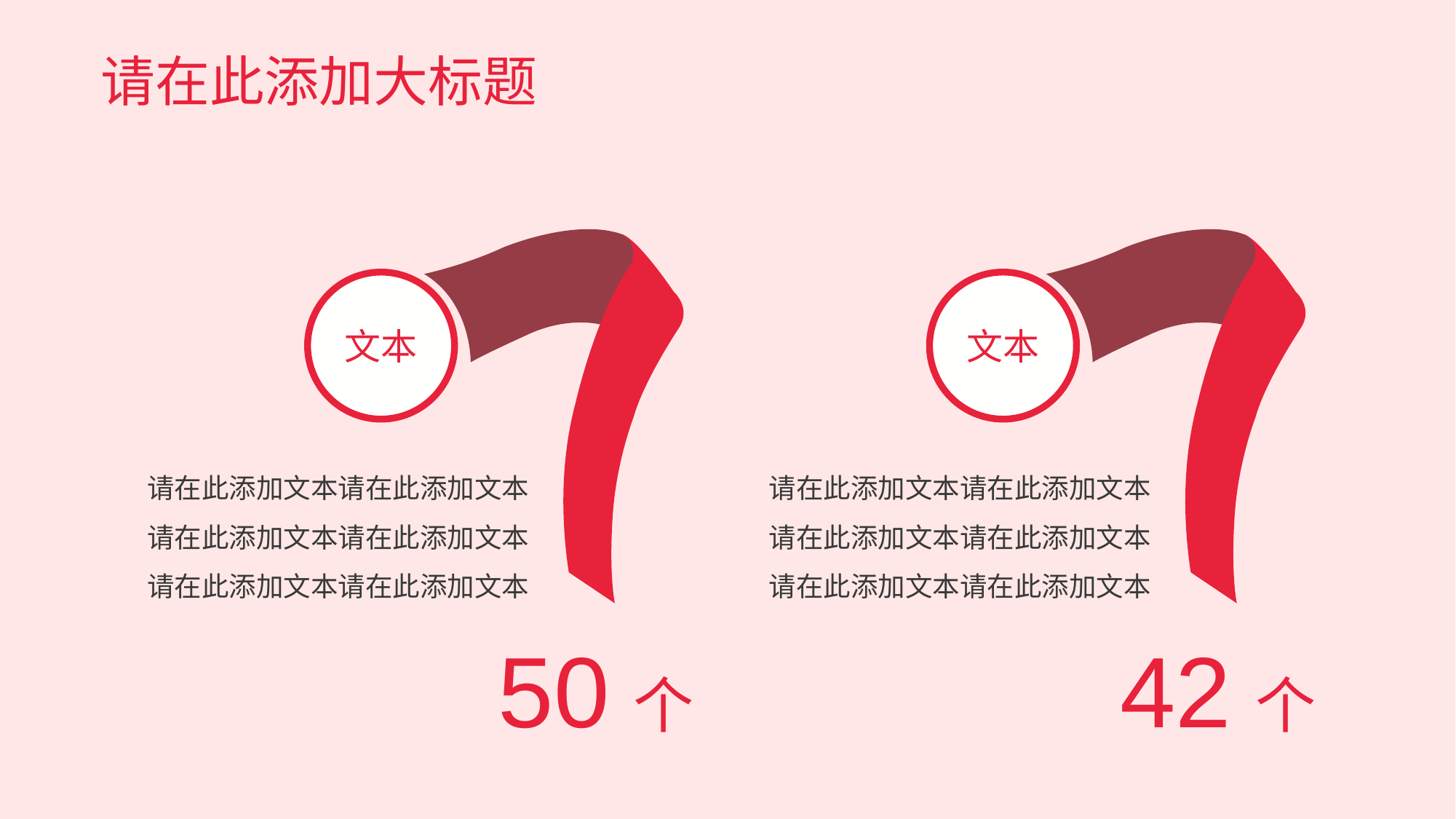

# 请在此添加大标题

文本
文本
请在此添加文本请在此添加文本请在此添加文本请在此添加文本请在此添加文本请在此添加文本
请在此添加文本请在此添加文本请在此添加文本请在此添加文本请在此添加文本请在此添加文本
50个
42个